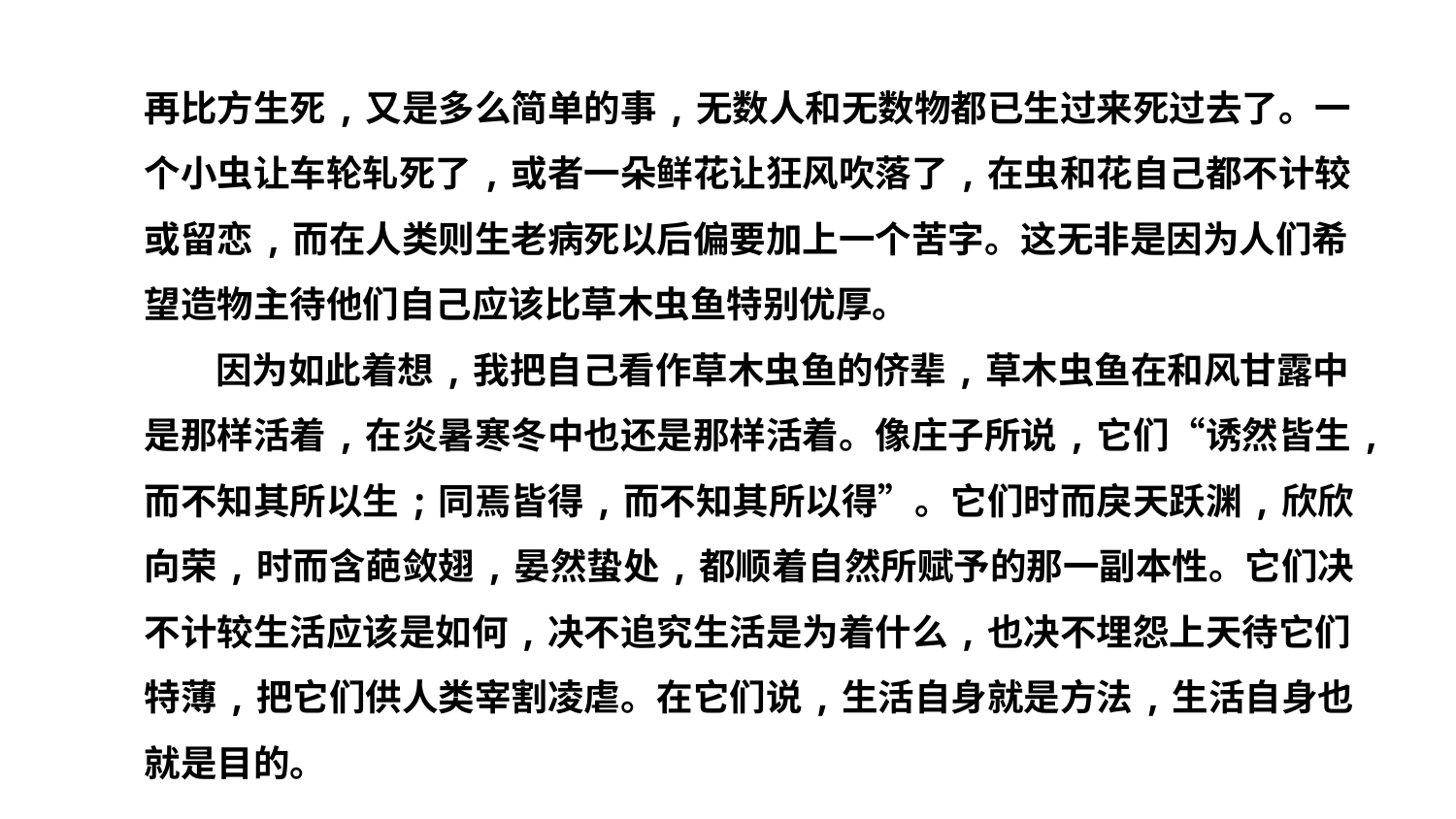

再比方生死,又是多么简单的事,无数人和无数物都已生过来死过去了。一个小虫让车轮轧死了,或者一朵鲜花让狂风吹落了,在虫和花自己都不计较或留恋,而在人类则生老病死以后偏要加上一个苦字。这无非是因为人们希望造物主待他们自己应该比草木虫鱼特别优厚。
因为如此着想,我把自己看作草木虫鱼的侪辈,草木虫鱼在和风甘露中是那样活着,在炎暑寒冬中也还是那样活着。像庄子所说,它们“诱然皆生,而不知其所以生;同焉皆得,而不知其所以得”。它们时而戾天跃渊,欣欣向荣,时而含葩敛翅,晏然蛰处,都顺着自然所赋予的那一副本性。它们决不计较生活应该是如何,决不追究生活是为着什么,也决不埋怨上天待它们特薄,把它们供人类宰割凌虐。在它们说,生活自身就是方法,生活自身也就是目的。